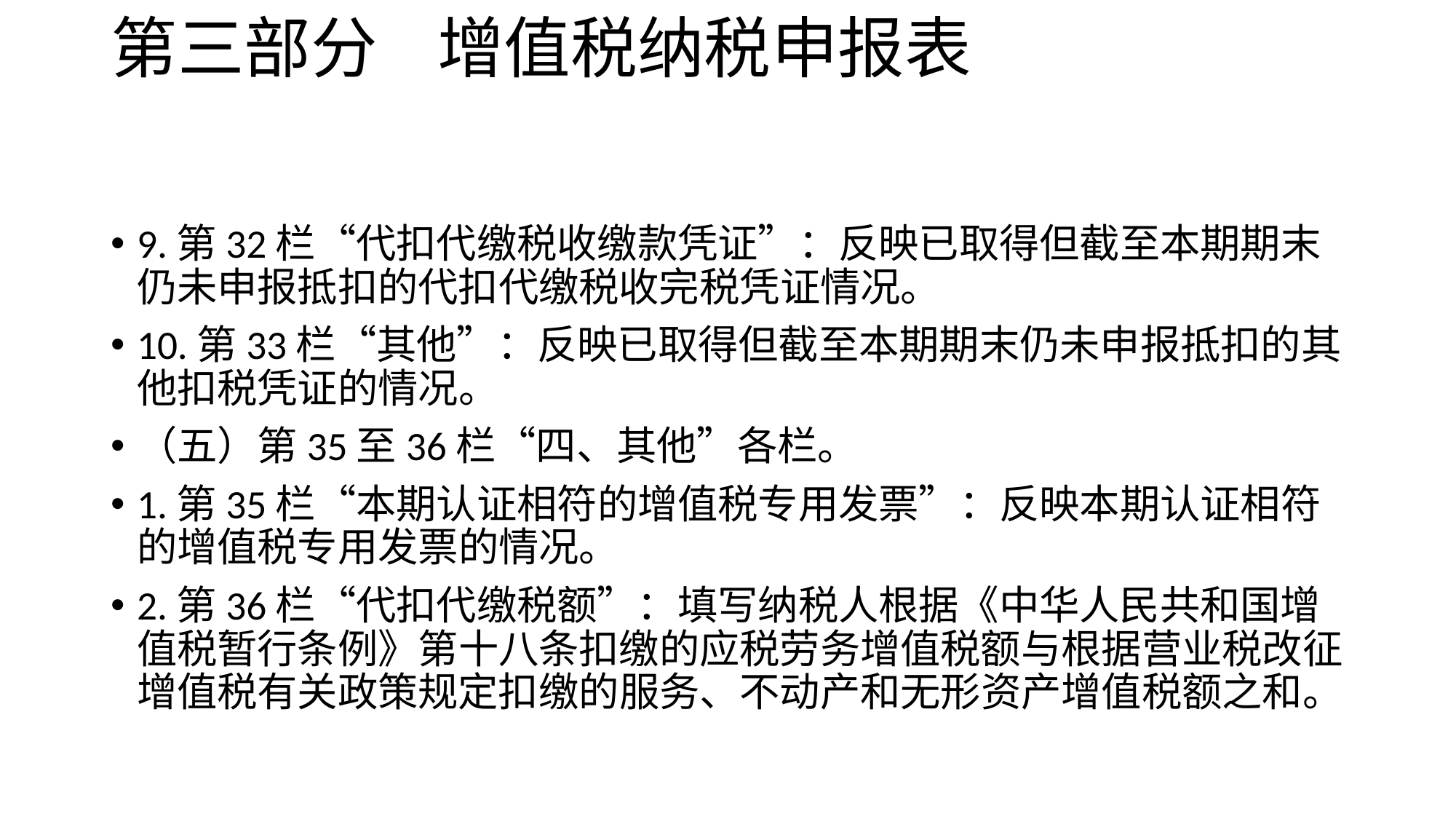

# 第三部分    增值税纳税申报表

9.第32栏“代扣代缴税收缴款凭证”：反映已取得但截至本期期末仍未申报抵扣的代扣代缴税收完税凭证情况。
10.第33栏“其他”：反映已取得但截至本期期末仍未申报抵扣的其他扣税凭证的情况。
（五）第35至36栏“四、其他”各栏。
1.第35栏“本期认证相符的增值税专用发票”：反映本期认证相符的增值税专用发票的情况。
2.第36栏“代扣代缴税额”：填写纳税人根据《中华人民共和国增值税暂行条例》第十八条扣缴的应税劳务增值税额与根据营业税改征增值税有关政策规定扣缴的服务、不动产和无形资产增值税额之和。